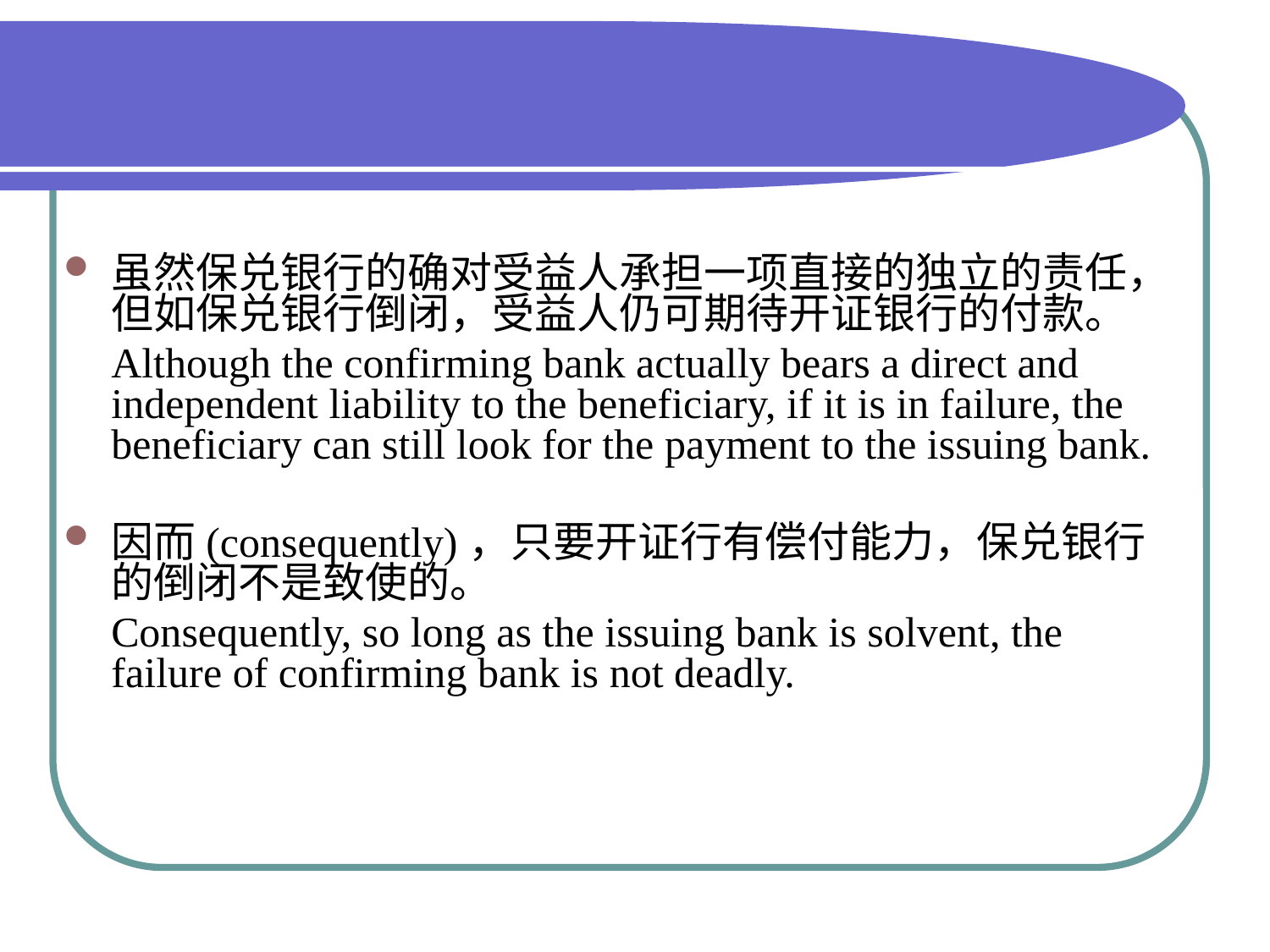

#

虽然保兑银行的确对受益人承担一项直接的独立的责任，但如保兑银行倒闭，受益人仍可期待开证银行的付款。
    Although the confirming bank actually bears a direct and independent liability to the beneficiary, if it is in failure, the beneficiary can still look for the payment to the issuing bank.

因而(consequently)，只要开证行有偿付能力，保兑银行的倒闭不是致使的。
    Consequently, so long as the issuing bank is solvent, the failure of confirming bank is not deadly.